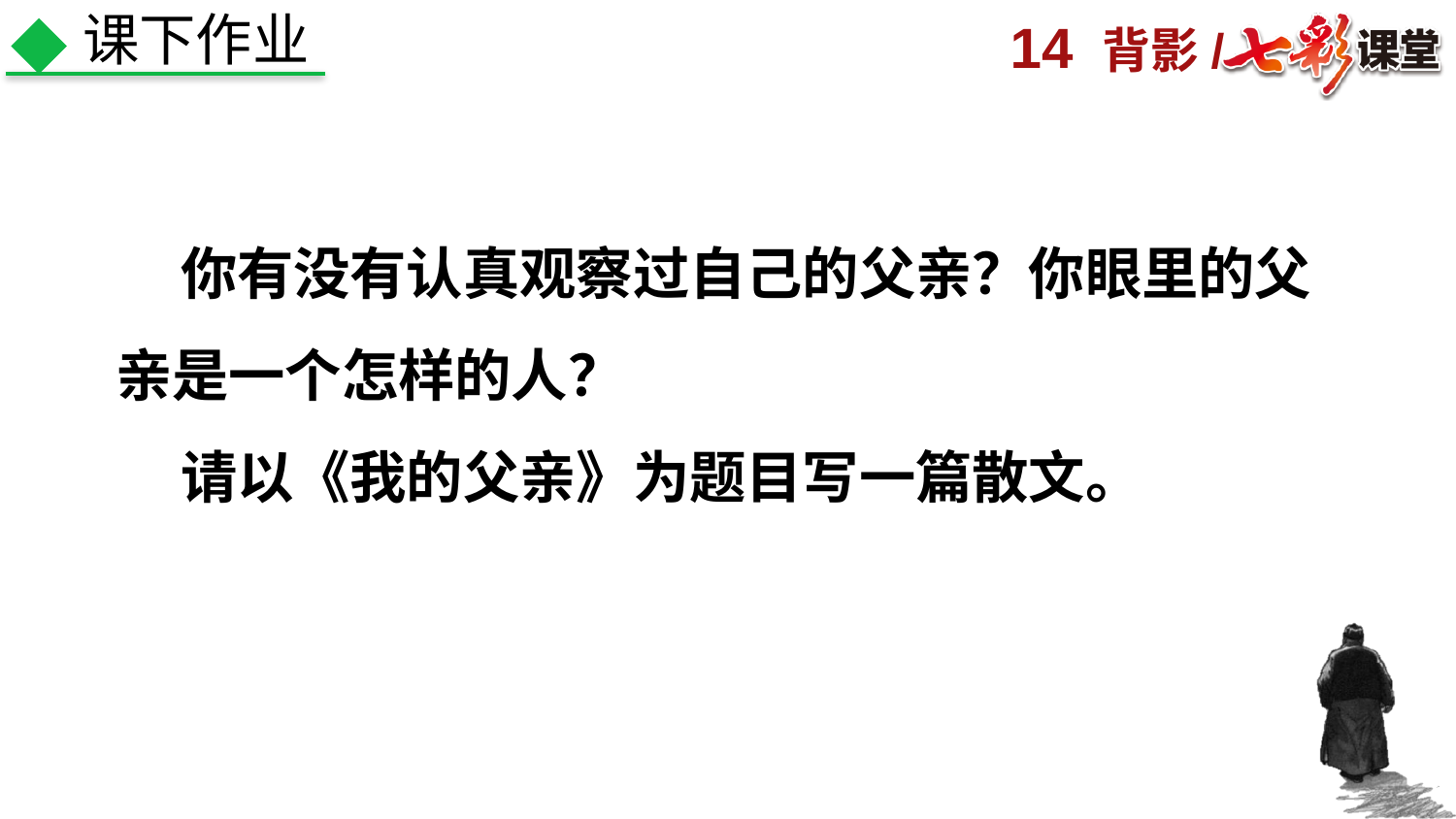

课下作业

    你有没有认真观察过自己的父亲？你眼里的父亲是一个怎样的人？
    请以《我的父亲》为题目写一篇散文。